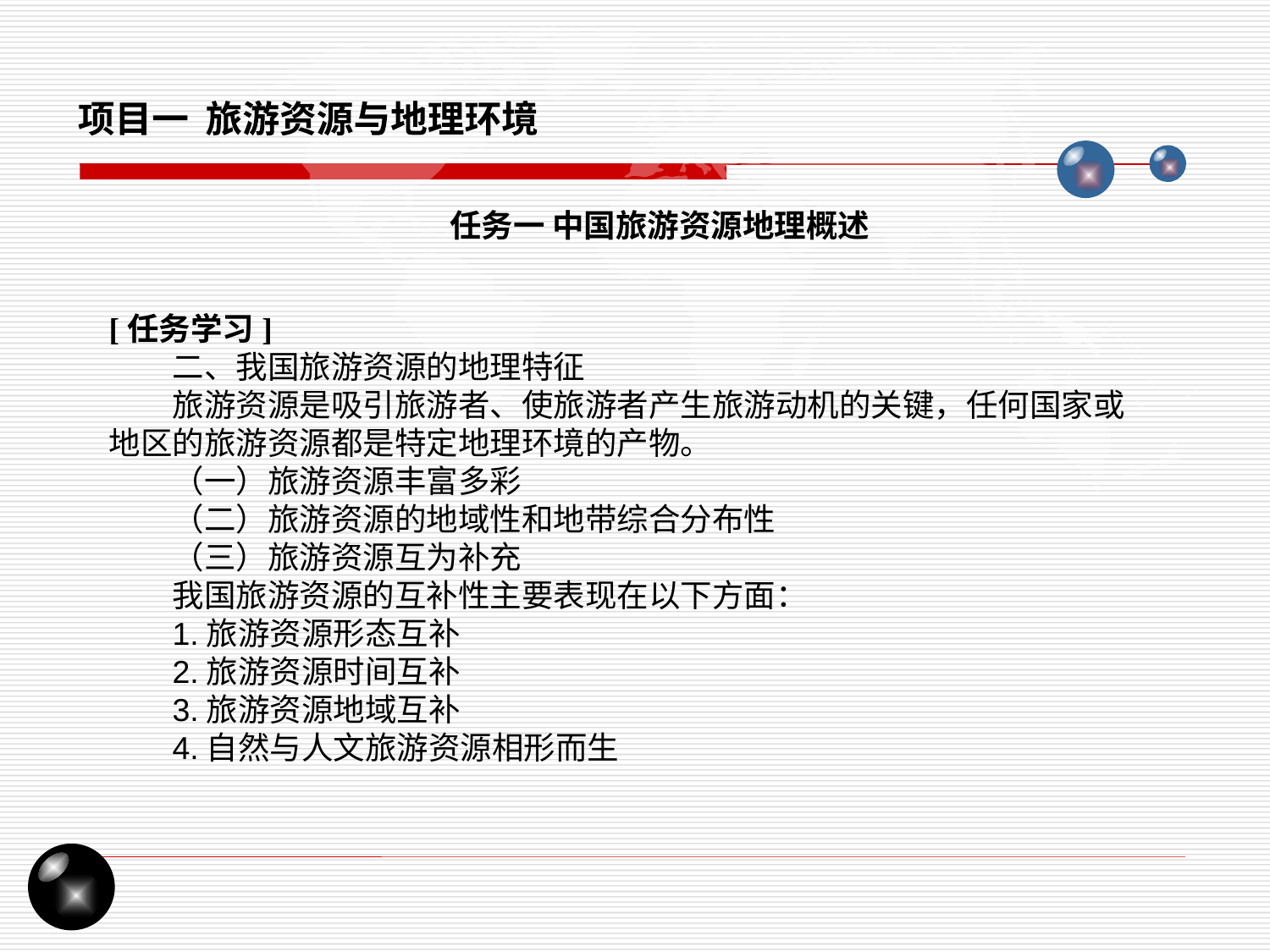

项目一  旅游资源与地理环境
任务一 中国旅游资源地理概述

[任务学习]
二、我国旅游资源的地理特征
旅游资源是吸引旅游者、使旅游者产生旅游动机的关键，任何国家或地区的旅游资源都是特定地理环境的产物。
（一）旅游资源丰富多彩
（二）旅游资源的地域性和地带综合分布性
（三）旅游资源互为补充
我国旅游资源的互补性主要表现在以下方面：
1.旅游资源形态互补
2.旅游资源时间互补
3.旅游资源地域互补
4.自然与人文旅游资源相形而生